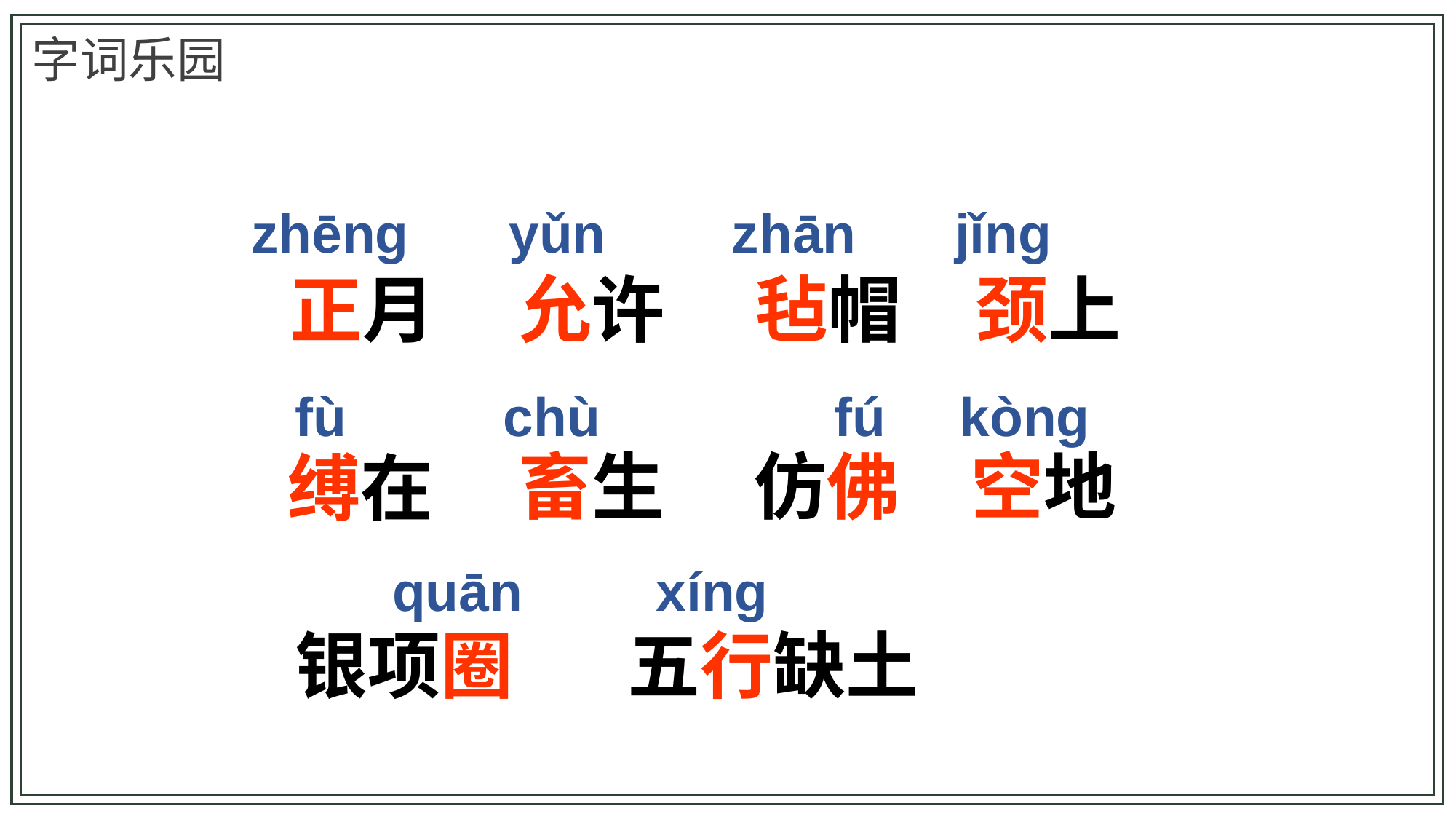

字词乐园
zhēng
yǔn
zhān
jǐng
正月
允许
毡帽
颈上
fù
chù
fú
kòng
畜生
仿佛
空地
缚在
quān
xíng
银项圈
五行缺土